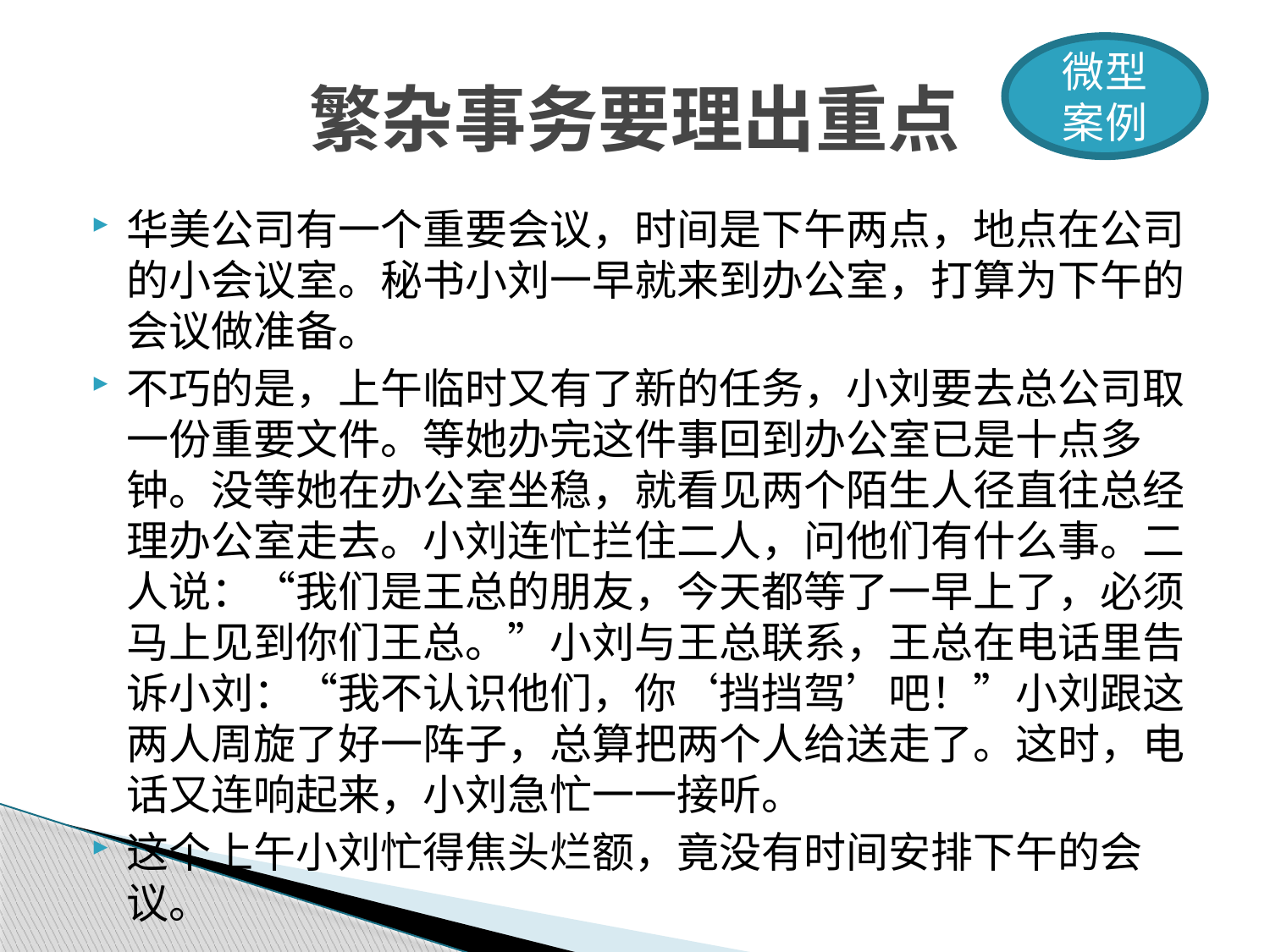

微型案例
# 繁杂事务要理出重点
华美公司有一个重要会议，时间是下午两点，地点在公司的小会议室。秘书小刘一早就来到办公室，打算为下午的会议做准备。
不巧的是，上午临时又有了新的任务，小刘要去总公司取一份重要文件。等她办完这件事回到办公室已是十点多钟。没等她在办公室坐稳，就看见两个陌生人径直往总经理办公室走去。小刘连忙拦住二人，问他们有什么事。二人说：“我们是王总的朋友，今天都等了一早上了，必须马上见到你们王总。”小刘与王总联系，王总在电话里告诉小刘：“我不认识他们，你‘挡挡驾’吧！”小刘跟这两人周旋了好一阵子，总算把两个人给送走了。这时，电话又连响起来，小刘急忙一一接听。
这个上午小刘忙得焦头烂额，竟没有时间安排下午的会议。